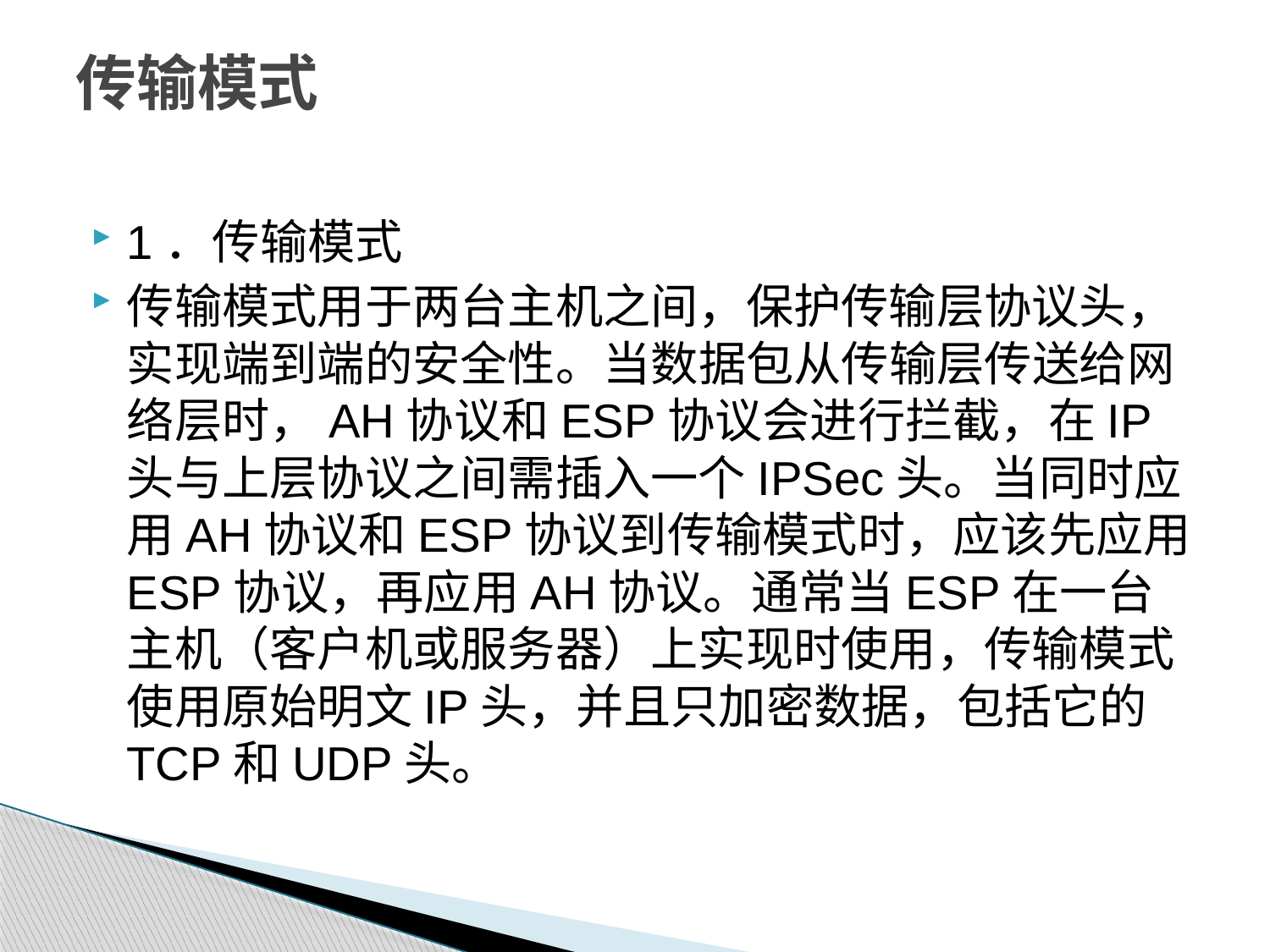

# 传输模式
1．传输模式
传输模式用于两台主机之间，保护传输层协议头，实现端到端的安全性。当数据包从传输层传送给网络层时，AH协议和ESP协议会进行拦截，在IP头与上层协议之间需插入一个IPSec头。当同时应用AH协议和ESP协议到传输模式时，应该先应用ESP协议，再应用AH协议。通常当ESP在一台主机（客户机或服务器）上实现时使用，传输模式使用原始明文IP头，并且只加密数据，包括它的TCP和UDP头。